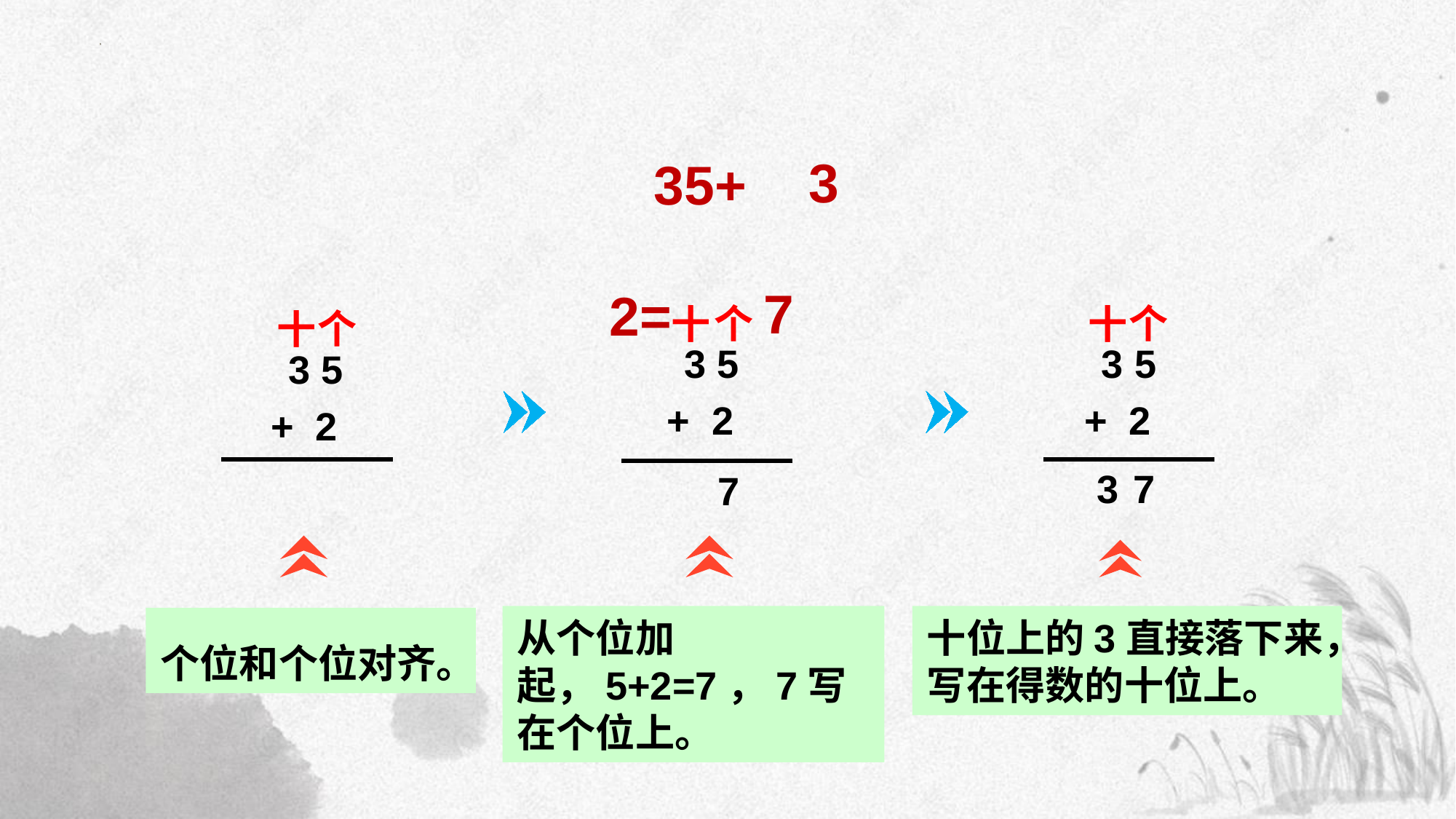

37
35+2=
个
十
3 5
+  2

7
个
十
3 5
+  2

个
十
3 5
+  2
3
7

从个位加起，5+2=7，7写在个位上。

个位和个位对齐。

十位上的3直接落下来，写在得数的十位上。